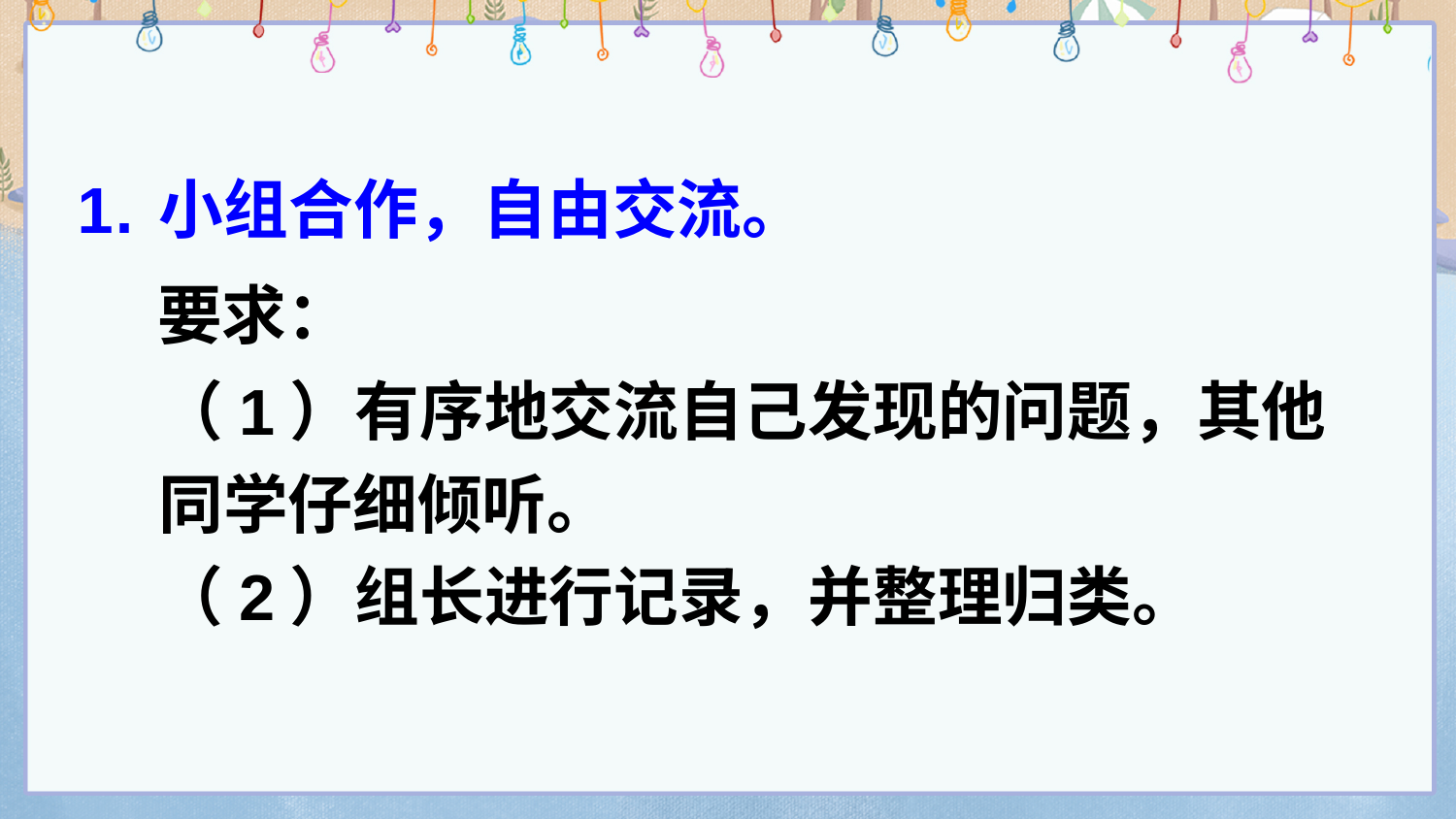

小组合作，自由交流。
要求：
（1）有序地交流自己发现的问题，其他同学仔细倾听。
（2）组长进行记录，并整理归类。